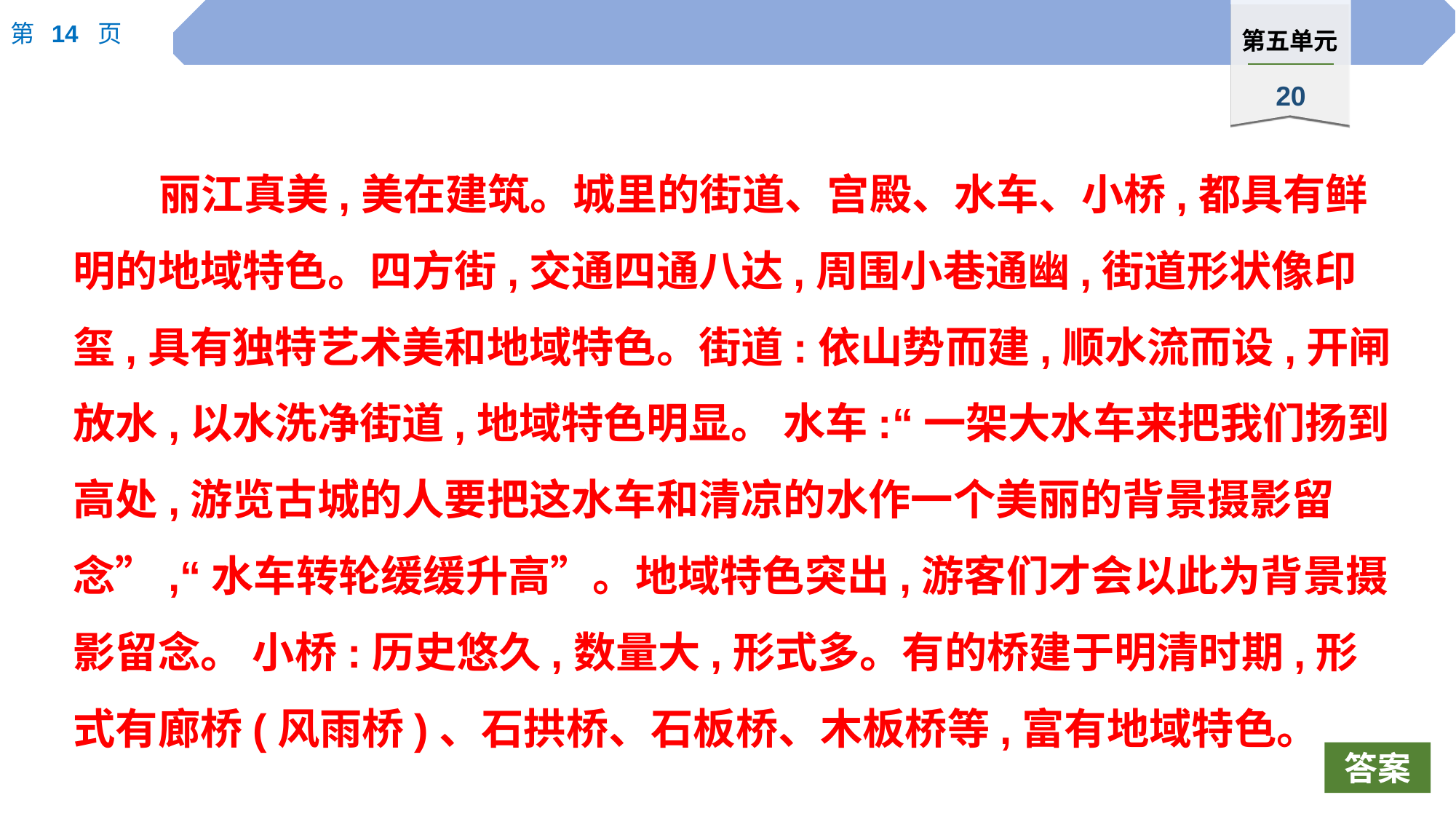

丽江真美,美在建筑。城里的街道、宫殿、水车、小桥,都具有鲜明的地域特色。四方街,交通四通八达,周围小巷通幽,街道形状像印玺,具有独特艺术美和地域特色。街道:依山势而建,顺水流而设,开闸放水,以水洗净街道,地域特色明显。 水车:“一架大水车来把我们扬到高处,游览古城的人要把这水车和清凉的水作一个美丽的背景摄影留念”,“水车转轮缓缓升高”。地域特色突出,游客们才会以此为背景摄影留念。 小桥:历史悠久,数量大,形式多。有的桥建于明清时期,形式有廊桥(风雨桥)、石拱桥、石板桥、木板桥等,富有地域特色。
答案